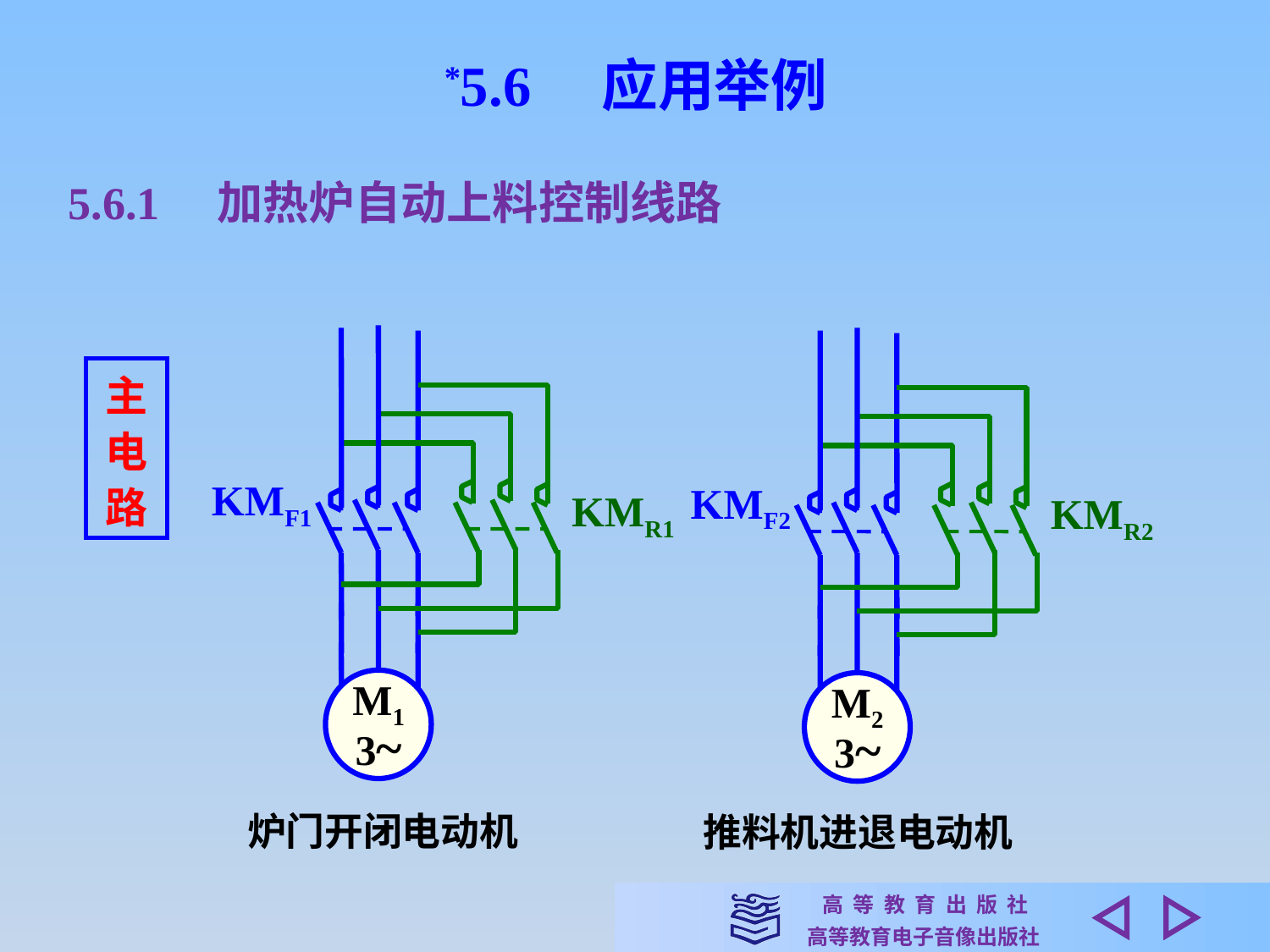

*5.6　应用举例
5.6.1　加热炉自动上料控制线路

KMF1
KMR1

M1
3~

KMF2
KMR2

M2
3~
主电路
炉门开闭电动机
推料机进退电动机